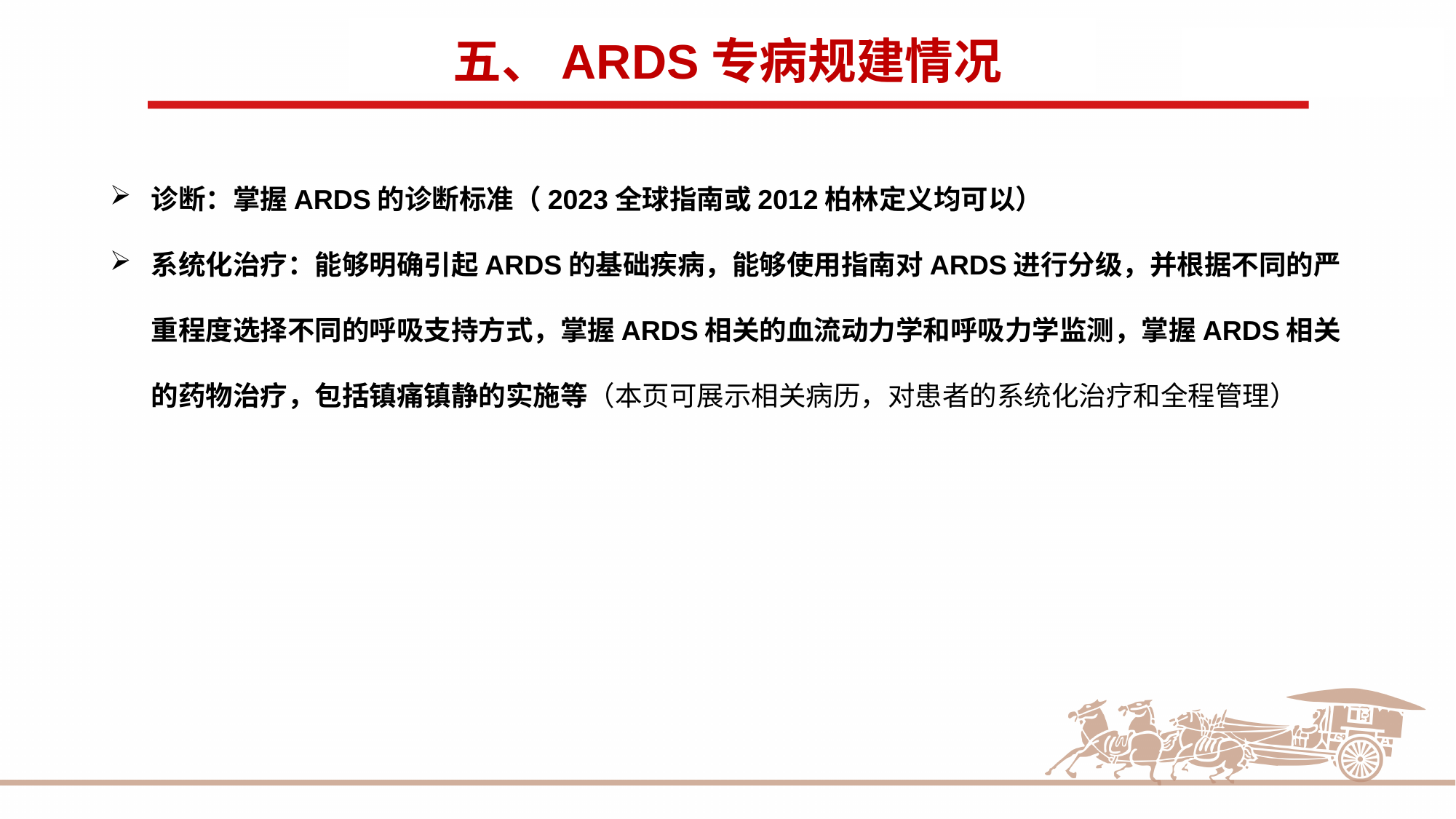

五、ARDS专病规建情况
诊断：掌握ARDS的诊断标准（2023全球指南或2012柏林定义均可以）
系统化治疗：能够明确引起ARDS的基础疾病，能够使用指南对ARDS进行分级，并根据不同的严重程度选择不同的呼吸支持方式，掌握ARDS相关的血流动力学和呼吸力学监测，掌握ARDS相关的药物治疗，包括镇痛镇静的实施等（本页可展示相关病历，对患者的系统化治疗和全程管理）